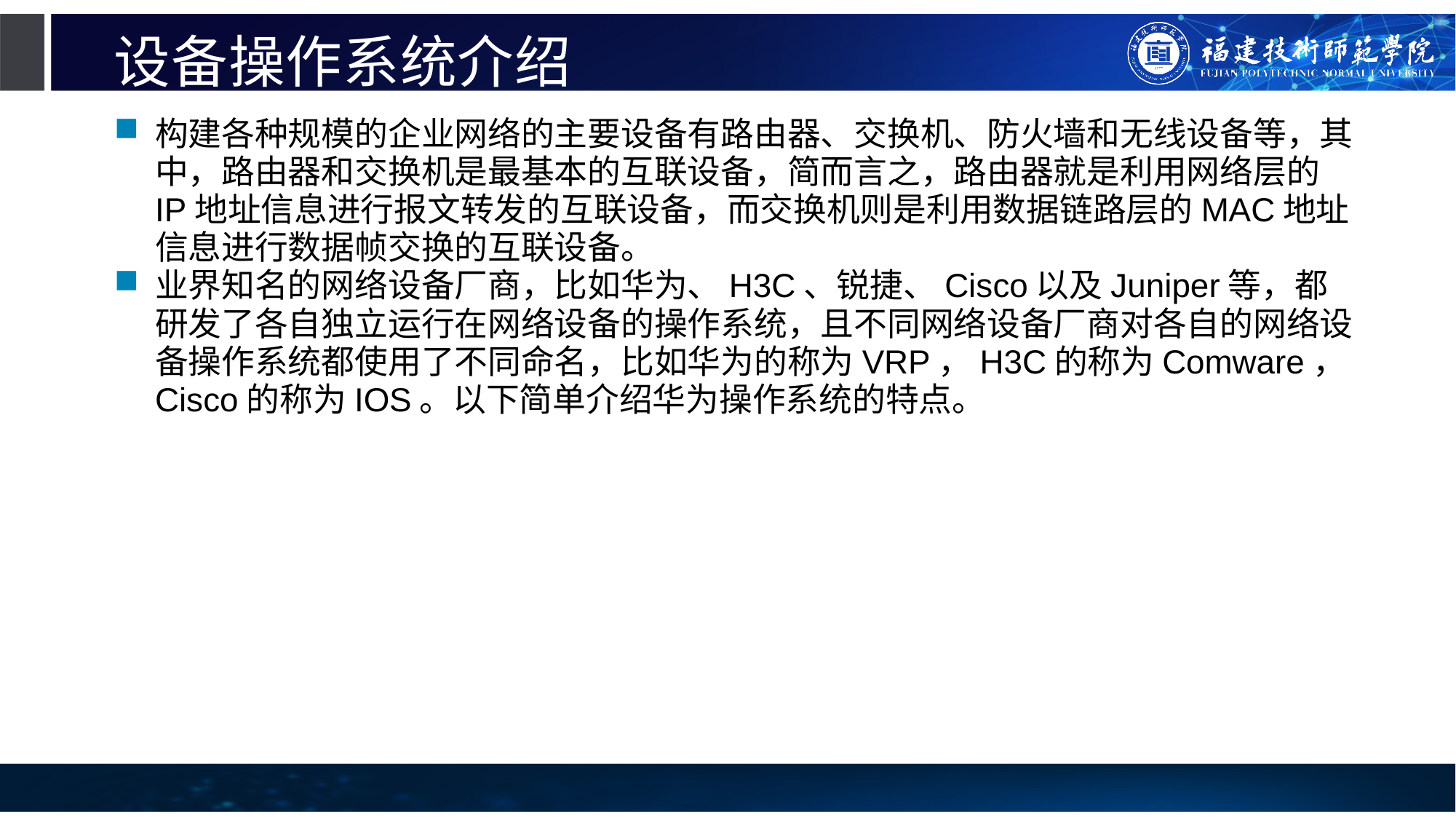

# 设备操作系统介绍
构建各种规模的企业网络的主要设备有路由器、交换机、防火墙和无线设备等，其中，路由器和交换机是最基本的互联设备，简而言之，路由器就是利用网络层的IP地址信息进行报文转发的互联设备，而交换机则是利用数据链路层的MAC地址信息进行数据帧交换的互联设备。
业界知名的网络设备厂商，比如华为、H3C、锐捷、Cisco以及Juniper等，都研发了各自独立运行在网络设备的操作系统，且不同网络设备厂商对各自的网络设备操作系统都使用了不同命名，比如华为的称为VRP，H3C的称为Comware，Cisco的称为IOS。以下简单介绍华为操作系统的特点。